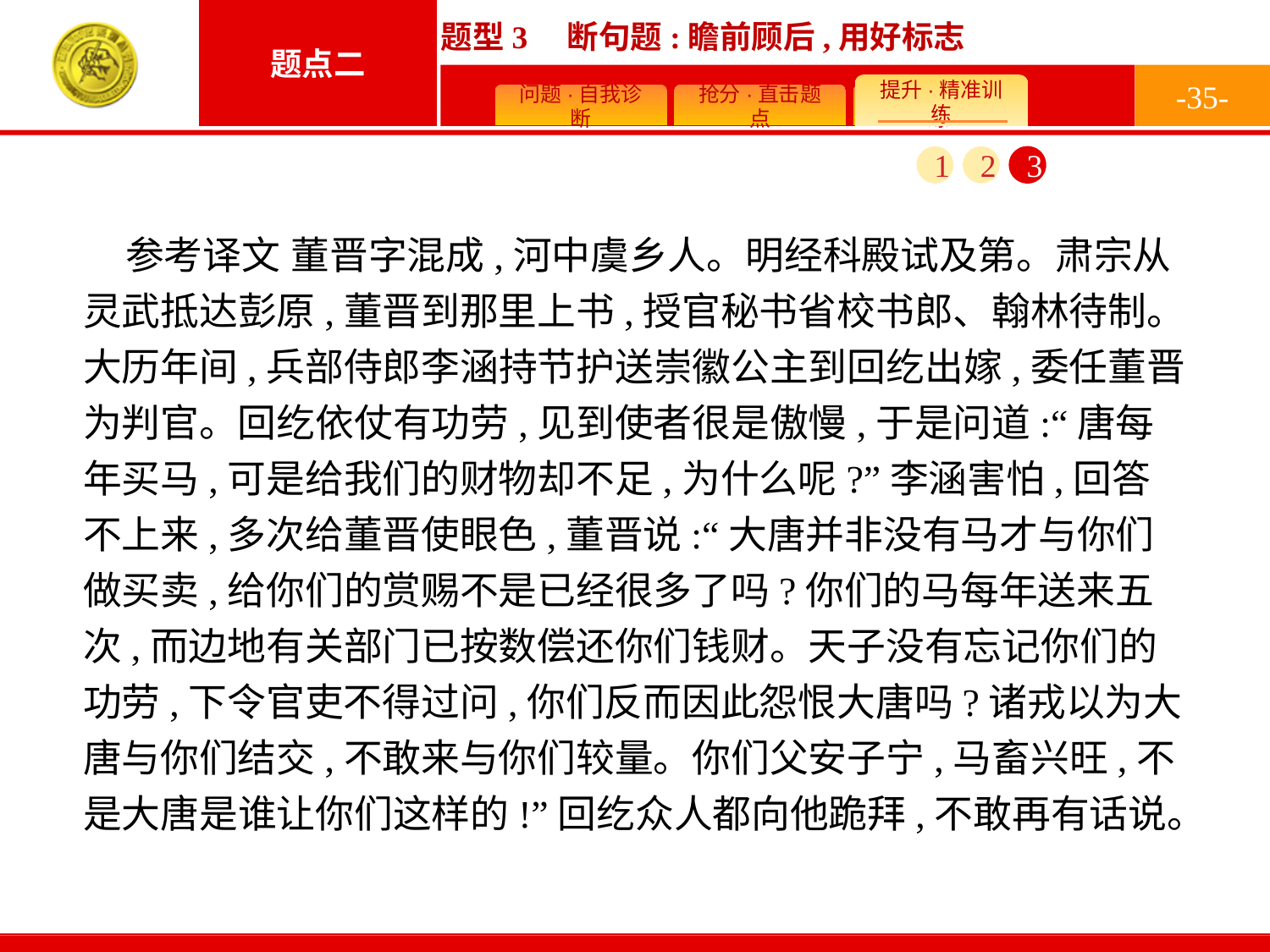

-35-
1
2
3
参考译文 董晋字混成,河中虞乡人。明经科殿试及第。肃宗从灵武抵达彭原,董晋到那里上书,授官秘书省校书郎、翰林待制。大历年间,兵部侍郎李涵持节护送崇徽公主到回纥出嫁,委任董晋为判官。回纥依仗有功劳,见到使者很是傲慢,于是问道:“唐每年买马,可是给我们的财物却不足,为什么呢?”李涵害怕,回答不上来,多次给董晋使眼色,董晋说:“大唐并非没有马才与你们做买卖,给你们的赏赐不是已经很多了吗?你们的马每年送来五次,而边地有关部门已按数偿还你们钱财。天子没有忘记你们的功劳,下令官吏不得过问,你们反而因此怨恨大唐吗?诸戎以为大唐与你们结交,不敢来与你们较量。你们父安子宁,马畜兴旺,不是大唐是谁让你们这样的!”回纥众人都向他跪拜,不敢再有话说。